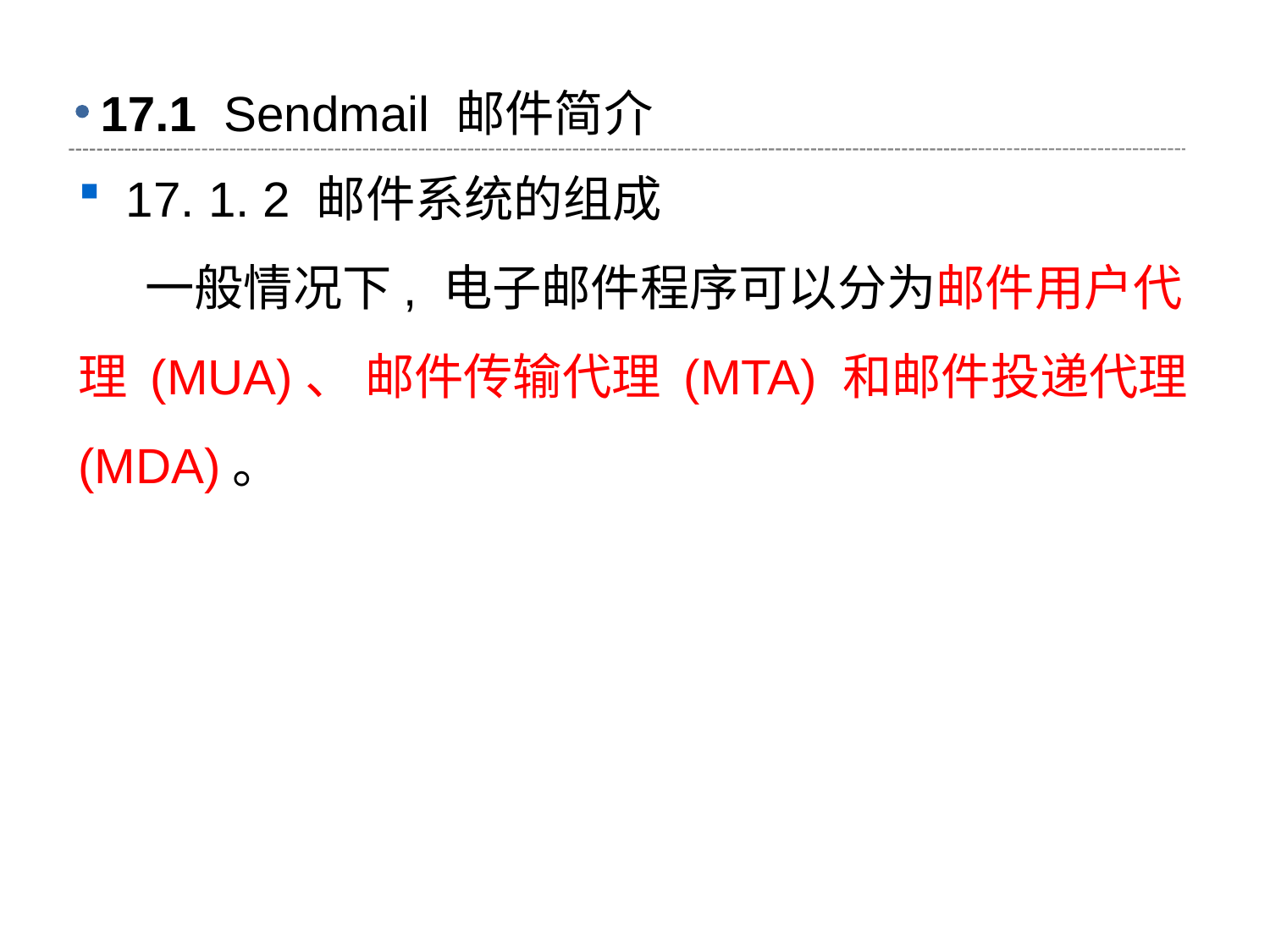

# 17.1  Sendmail 邮件简介

17. 1. 2 邮件系统的组成
     一般情况下, 电子邮件程序可以分为邮件用户代理 (MUA)、 邮件传输代理 (MTA) 和邮件投递代理 (MDA)。